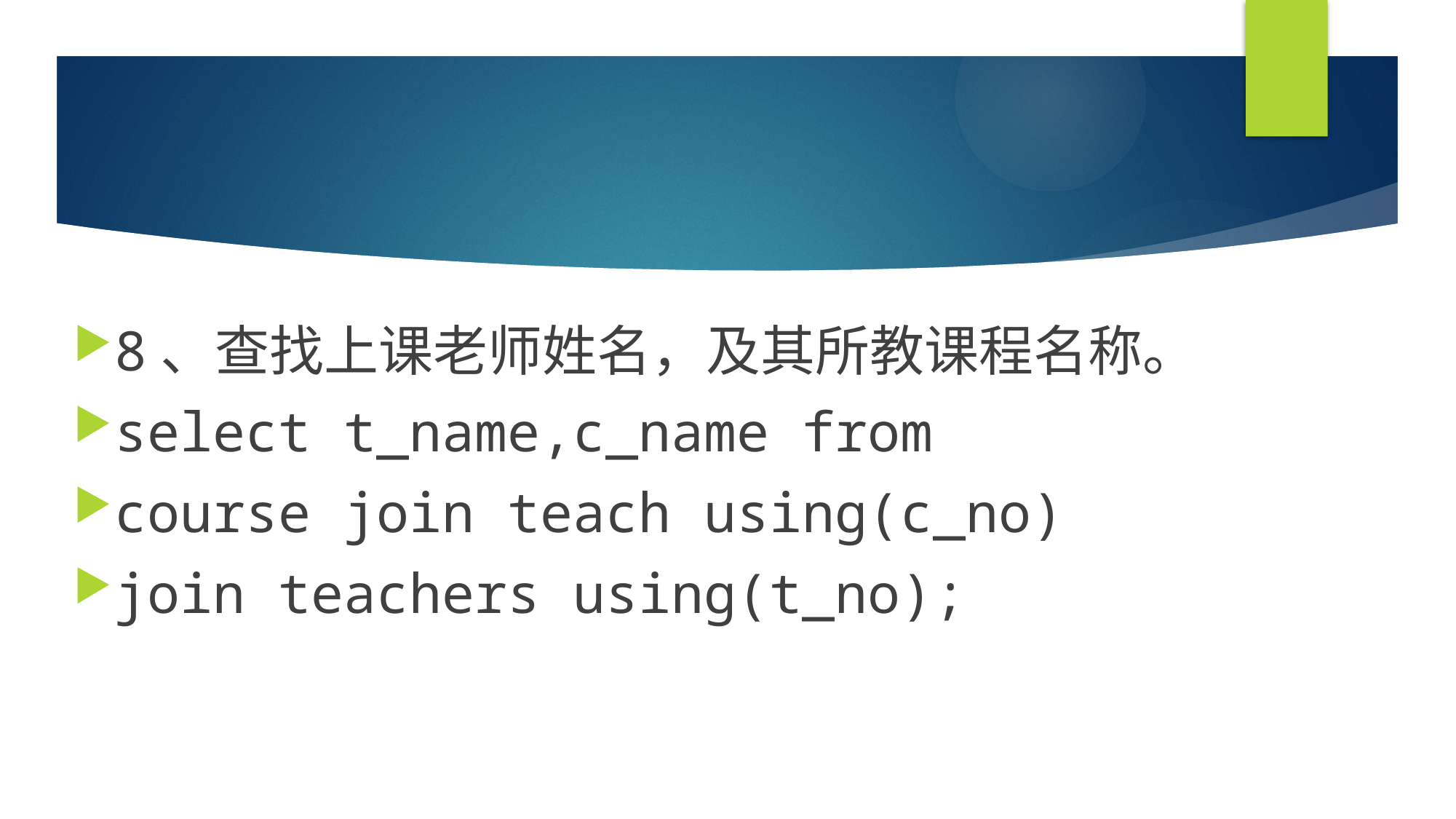

#
8、查找上课老师姓名，及其所教课程名称。
select t_name,c_name from
course join teach using(c_no)
join teachers using(t_no);